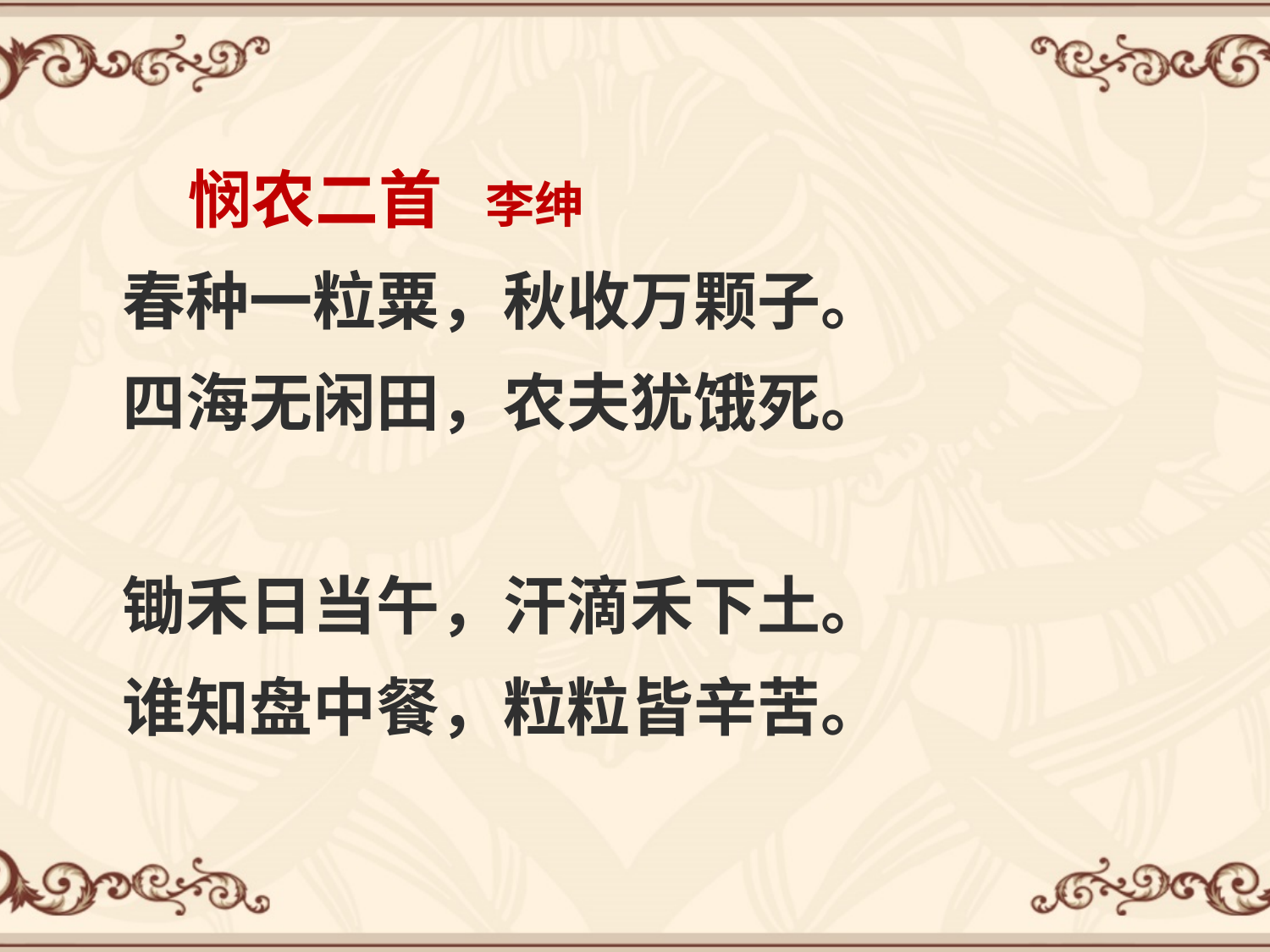

悯农二首   李绅
   春种一粒粟，秋收万颗子。
   四海无闲田，农夫犹饿死。

   锄禾日当午，汗滴禾下土。
   谁知盘中餐，粒粒皆辛苦。